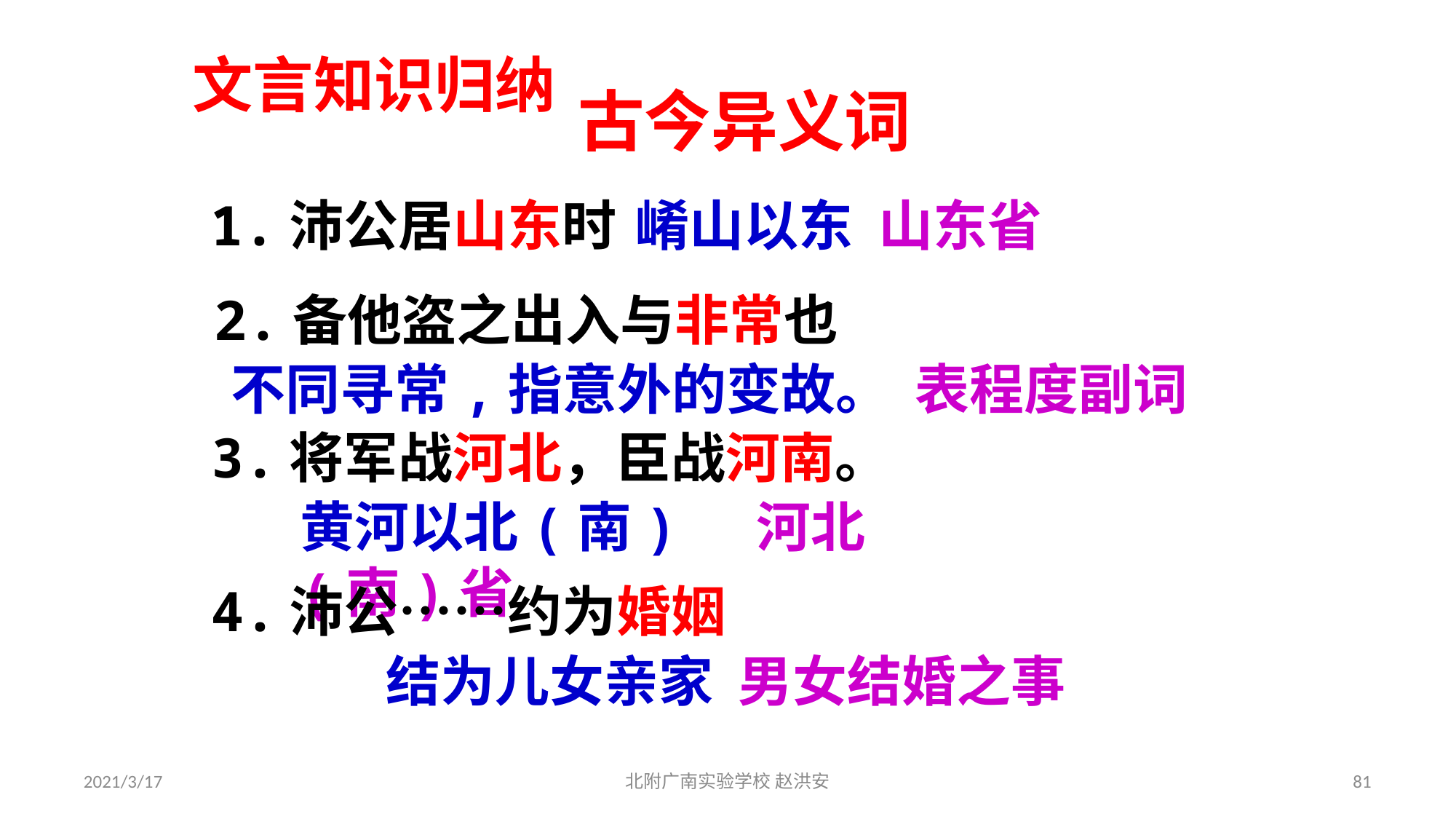

文言知识归纳
古今异义词
1.沛公居山东时
崤山以东  山东省
2.备他盗之出入与非常也
不同寻常,指意外的变故。  表程度副词
3.将军战河北，臣战河南。
黄河以北(南)  河北(南)省
4.沛公……约为婚姻
结为儿女亲家  男女结婚之事
2021/3/17
北附广南实验学校 赵洪安
81